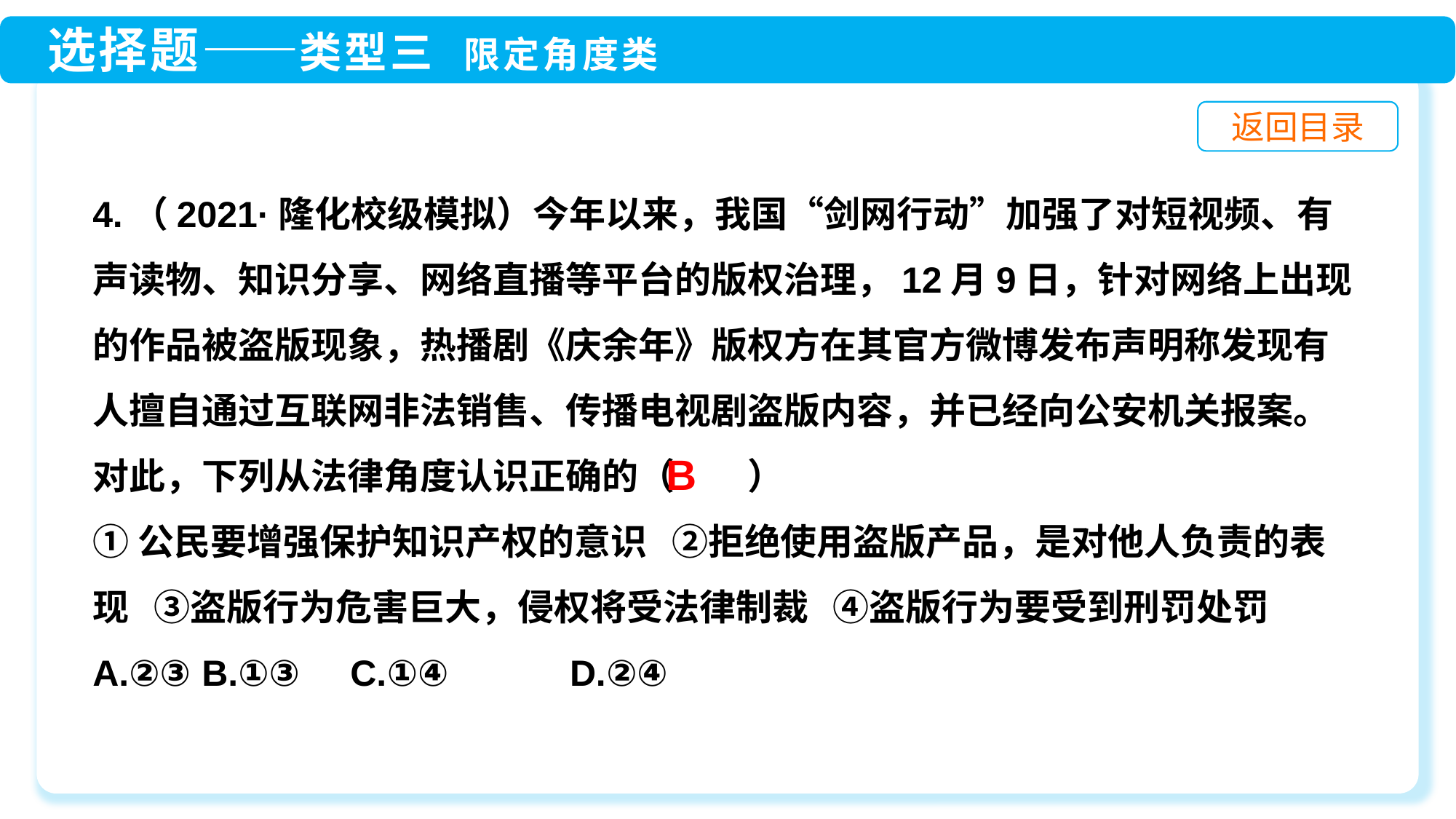

4.（2021·隆化校级模拟）今年以来，我国“剑网行动”加强了对短视频、有声读物、知识分享、网络直播等平台的版权治理，12月9日，针对网络上出现的作品被盗版现象，热播剧《庆余年》版权方在其官方微博发布声明称发现有人擅自通过互联网非法销售、传播电视剧盗版内容，并已经向公安机关报案。对此，下列从法律角度认识正确的（　　）
①公民要增强保护知识产权的意识   ②拒绝使用盗版产品，是对他人负责的表现   ③盗版行为危害巨大，侵权将受法律制裁   ④盗版行为要受到刑罚处罚
A.②③	B.①③     C.①④	    D.②④

B